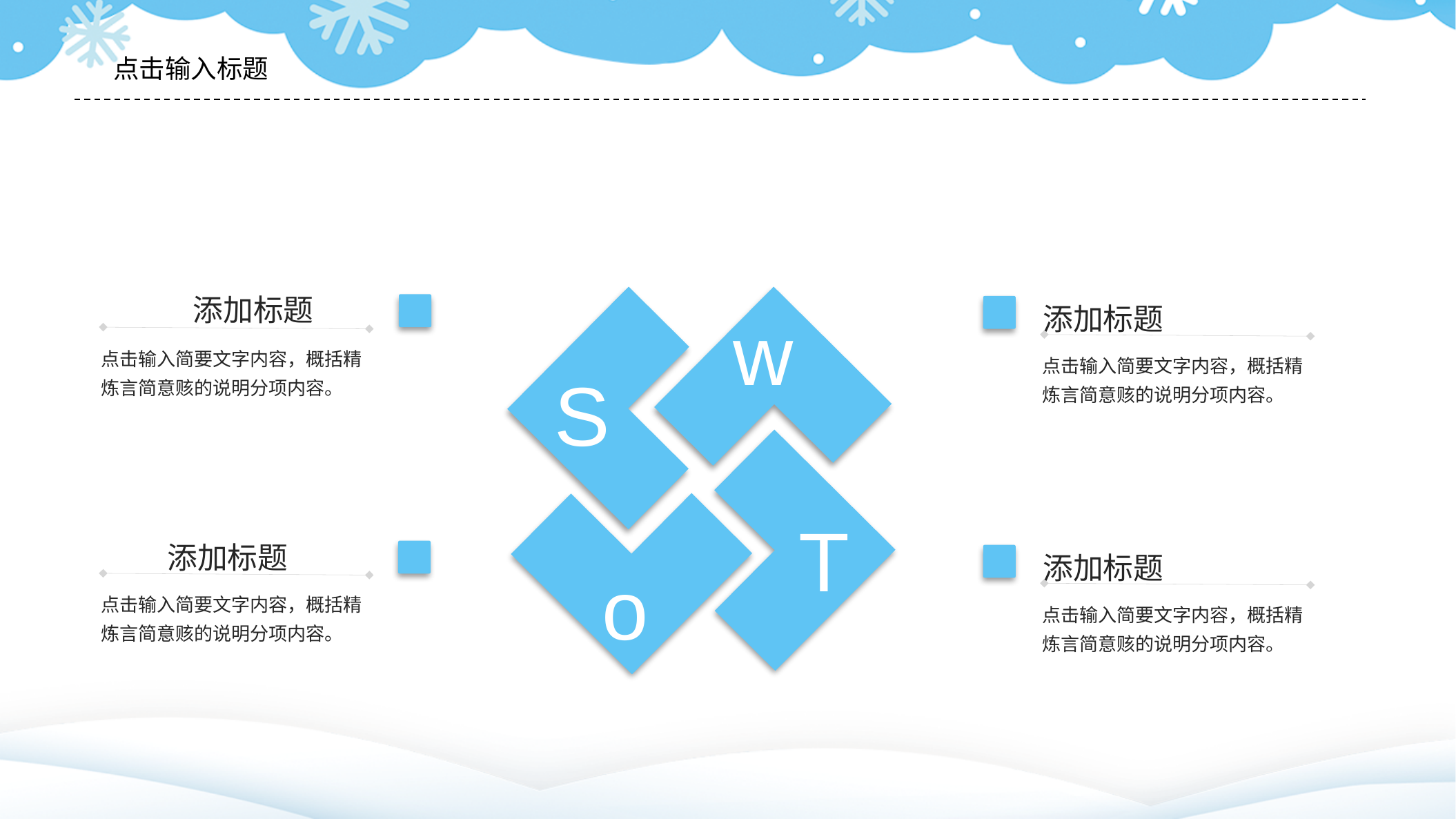

w

S

T
o
添加标题

点击输入简要文字内容，概括精炼言简意赅的说明分项内容。
添加标题

点击输入简要文字内容，概括精炼言简意赅的说明分项内容。
添加标题

点击输入简要文字内容，概括精炼言简意赅的说明分项内容。
添加标题

点击输入简要文字内容，概括精炼言简意赅的说明分项内容。